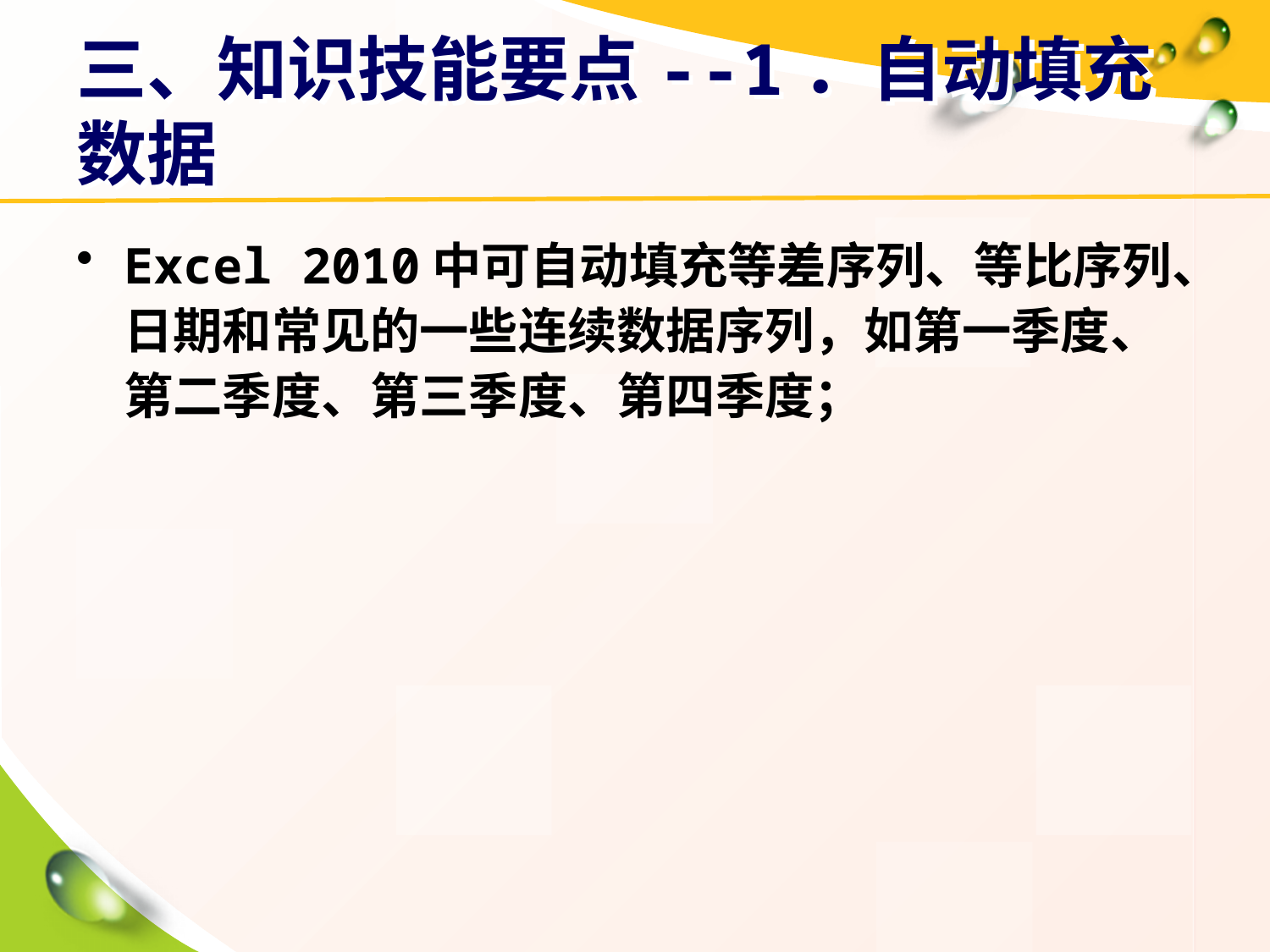

# 三、知识技能要点--1．自动填充数据
Excel 2010中可自动填充等差序列、等比序列、日期和常见的一些连续数据序列，如第一季度、第二季度、第三季度、第四季度；